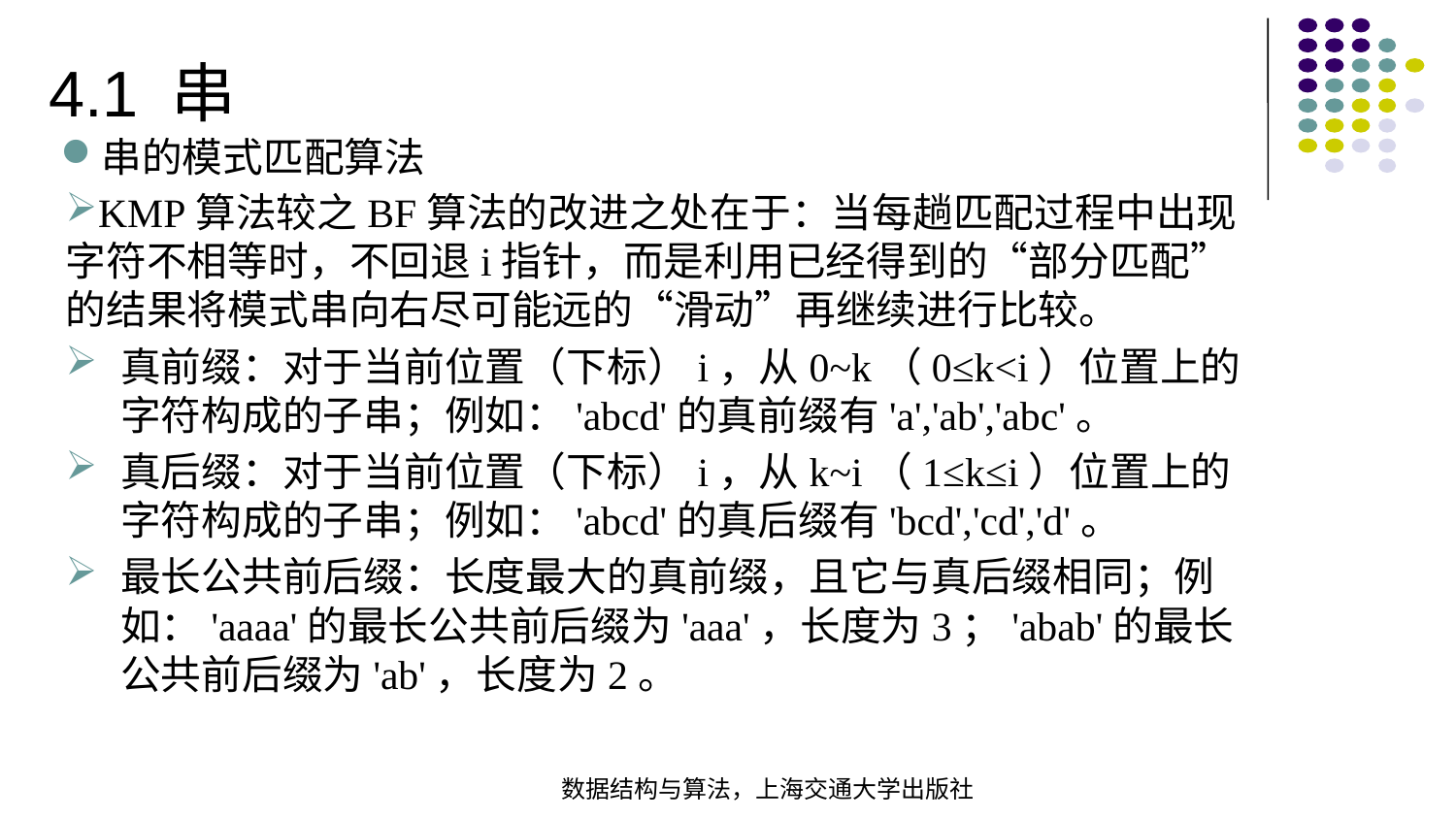

4.1 串
串的模式匹配算法
KMP算法较之BF算法的改进之处在于：当每趟匹配过程中出现字符不相等时，不回退i指针，而是利用已经得到的“部分匹配”的结果将模式串向右尽可能远的“滑动”再继续进行比较。
真前缀：对于当前位置（下标）i，从0~k（0≤k<i）位置上的字符构成的子串；例如：'abcd'的真前缀有'a','ab','abc'。
真后缀：对于当前位置（下标）i，从k~i（1≤k≤i）位置上的字符构成的子串；例如：'abcd'的真后缀有'bcd','cd','d'。
最长公共前后缀：长度最大的真前缀，且它与真后缀相同；例如：'aaaa'的最长公共前后缀为'aaa'，长度为3；'abab'的最长公共前后缀为'ab'，长度为2。